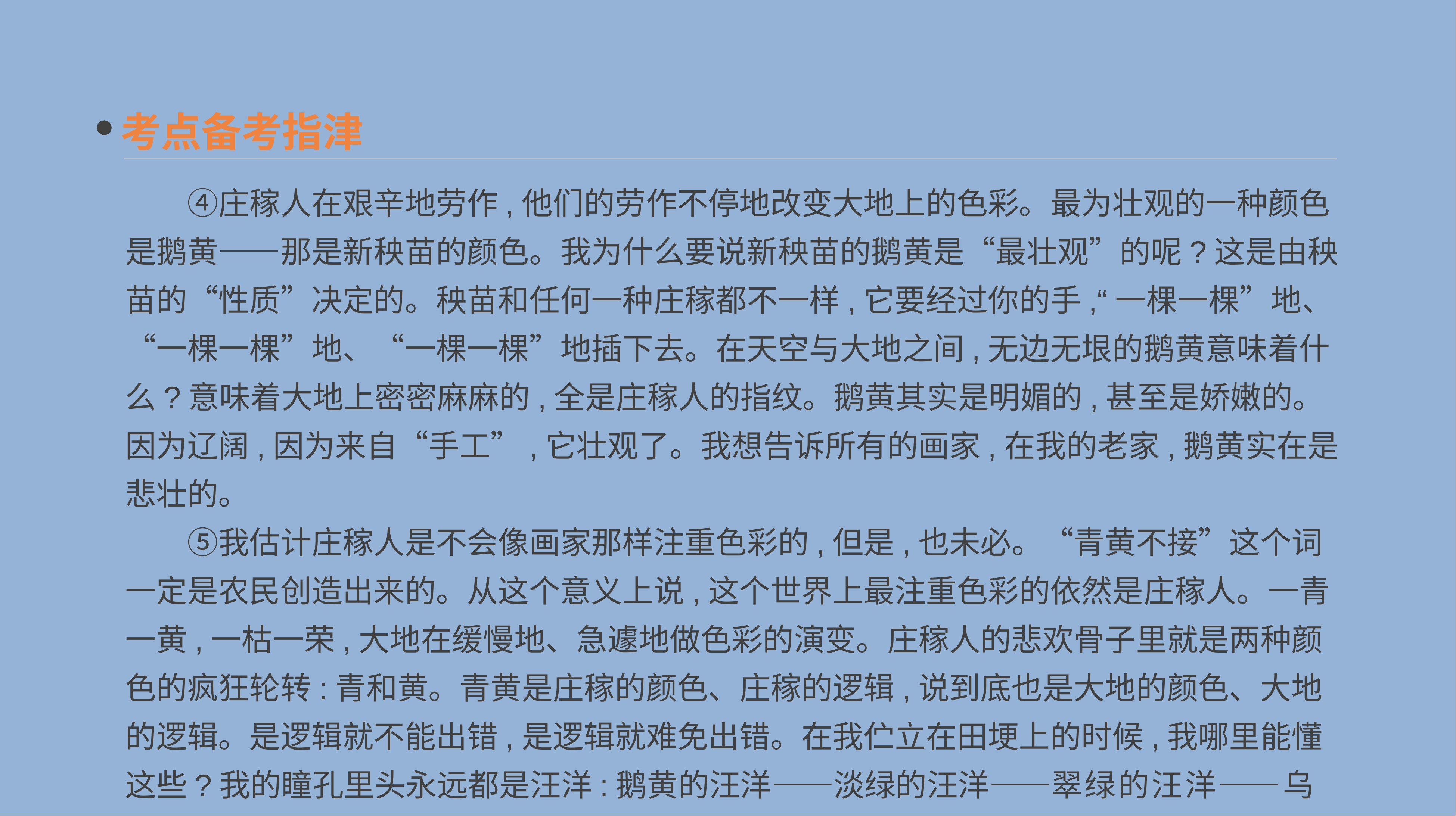

考点备考指津

　　④庄稼人在艰辛地劳作,他们的劳作不停地改变大地上的色彩。最为壮观的一种颜色是鹅黄——那是新秧苗的颜色。我为什么要说新秧苗的鹅黄是“最壮观”的呢?这是由秧苗的“性质”决定的。秧苗和任何一种庄稼都不一样,它要经过你的手,“一棵一棵”地、“一棵一棵”地、“一棵一棵”地插下去。在天空与大地之间,无边无垠的鹅黄意味着什么?意味着大地上密密麻麻的,全是庄稼人的指纹。鹅黄其实是明媚的,甚至是娇嫩的。因为辽阔,因为来自“手工”,它壮观了。我想告诉所有的画家,在我的老家,鹅黄实在是悲壮的。
　　⑤我估计庄稼人是不会像画家那样注重色彩的,但是,也未必。“青黄不接”这个词一定是农民创造出来的。从这个意义上说,这个世界上最注重色彩的依然是庄稼人。一青一黄,一枯一荣,大地在缓慢地、急遽地做色彩的演变。庄稼人的悲欢骨子里就是两种颜色的疯狂轮转:青和黄。青黄是庄稼的颜色、庄稼的逻辑,说到底也是大地的颜色、大地的逻辑。是逻辑就不能出错,是逻辑就难免出错。在我伫立在田埂上的时候,我哪里能懂这些?我的瞳孔里头永远都是汪洋:鹅黄的汪洋——淡绿的汪洋——翠绿的汪洋——乌青的汪洋——